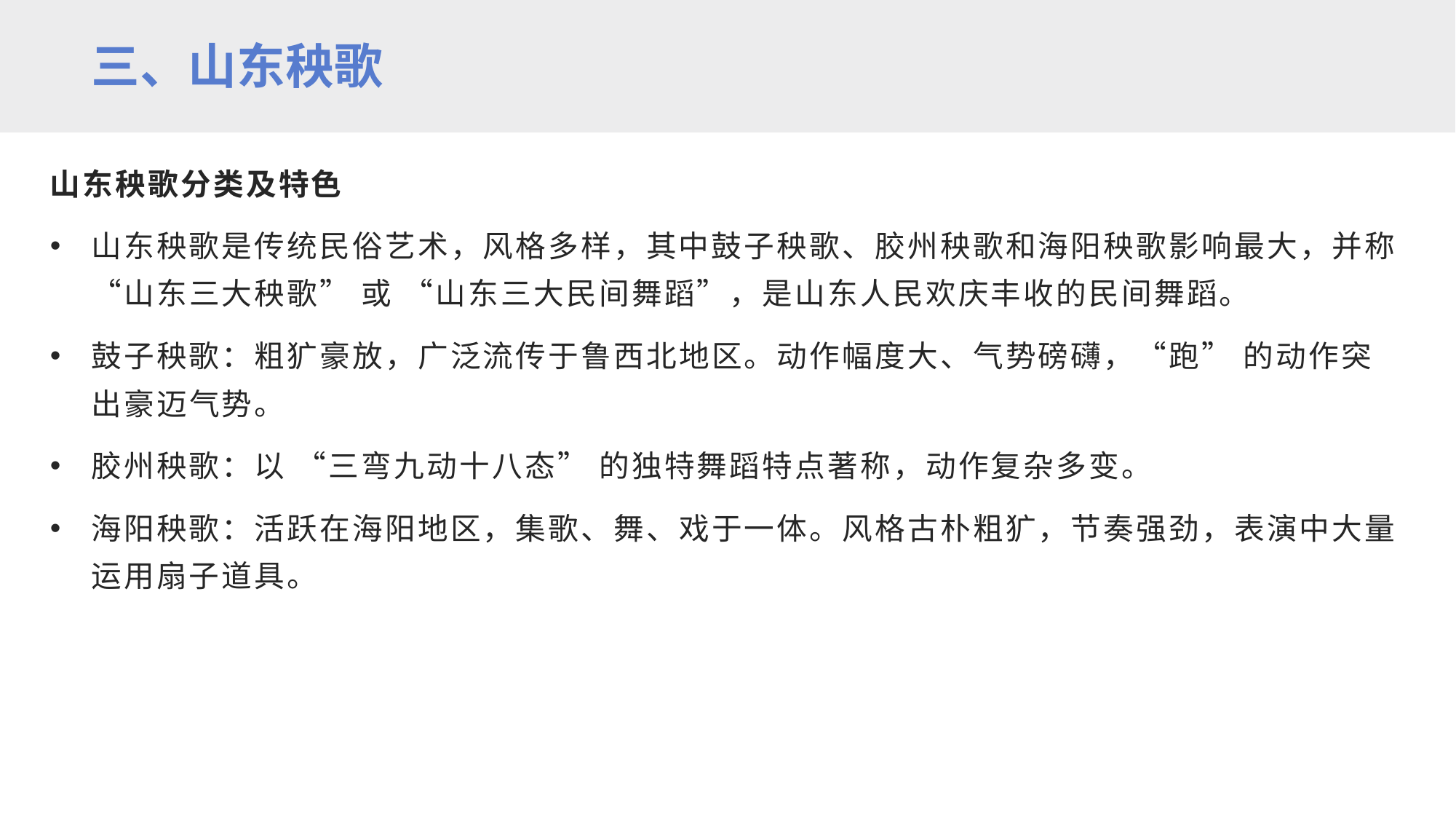

三、山东秧歌
山东秧歌分类及特色​
山东秧歌是传统民俗艺术，风格多样，其中鼓子秧歌、胶州秧歌和海阳秧歌影响最大，并称 “山东三大秧歌” 或 “山东三大民间舞蹈”，是山东人民欢庆丰收的民间舞蹈。​
鼓子秧歌：粗犷豪放，广泛流传于鲁西北地区。动作幅度大、气势磅礴，“跑” 的动作突出豪迈气势。​
胶州秧歌：以 “三弯九动十八态” 的独特舞蹈特点著称，动作复杂多变。​
海阳秧歌：活跃在海阳地区，集歌、舞、戏于一体。风格古朴粗犷，节奏强劲，表演中大量运用扇子道具。